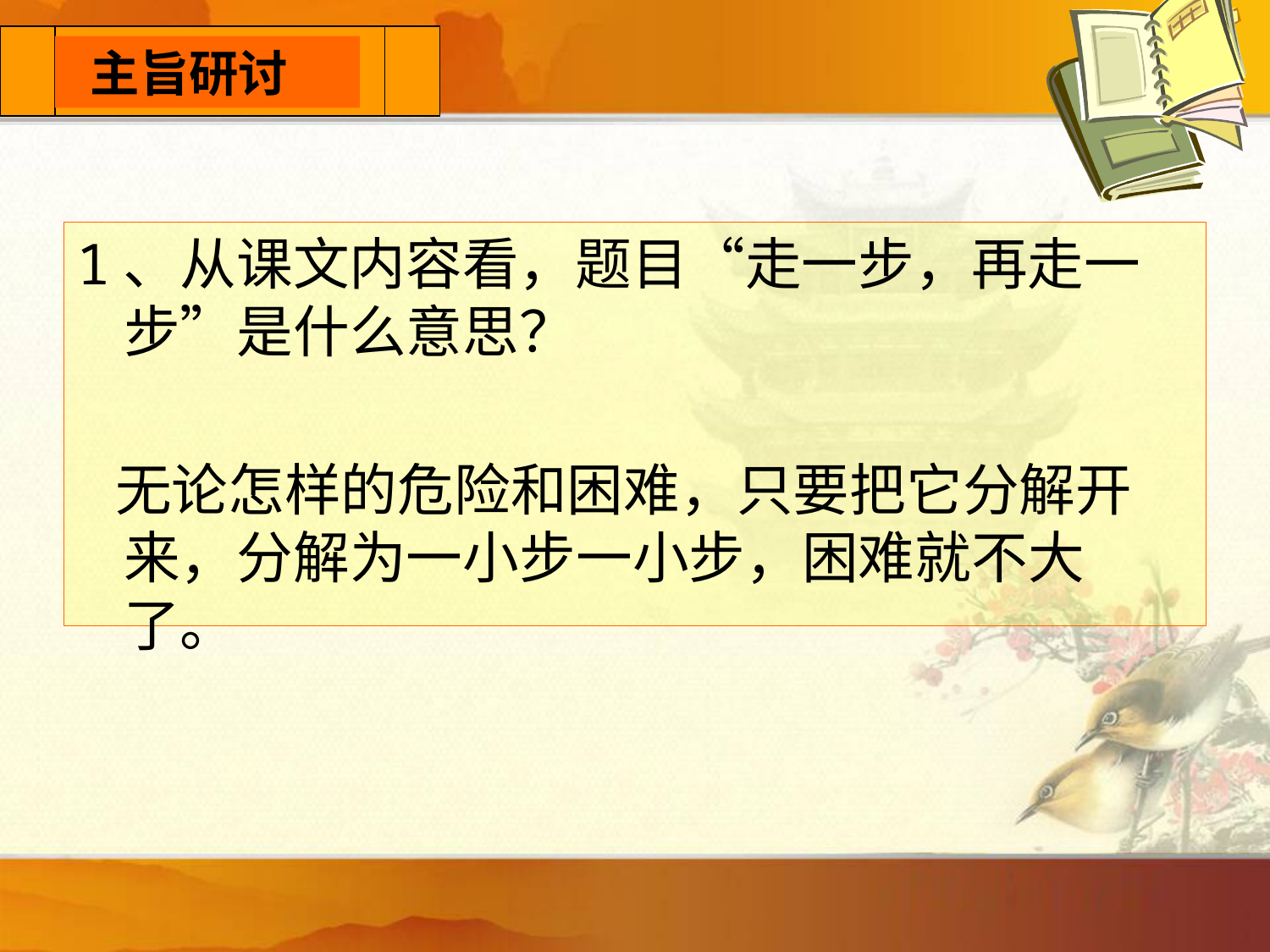

预习检查
 主旨研讨
1、从课文内容看，题目“走一步，再走一步”是什么意思？

  无论怎样的危险和困难，只要把它分解开来，分解为一小步一小步，困难就不大了。